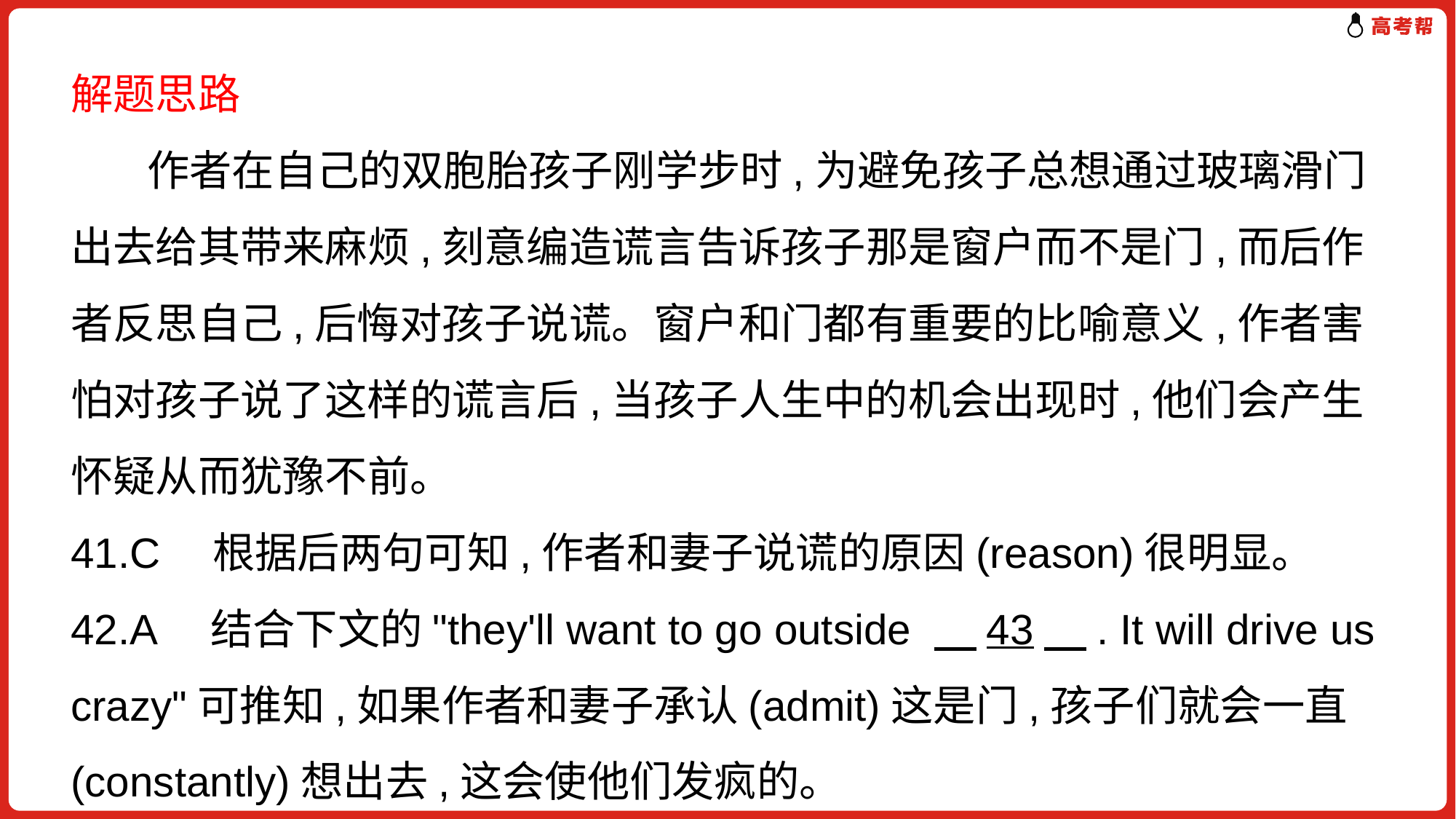

解题思路
       作者在自己的双胞胎孩子刚学步时,为避免孩子总想通过玻璃滑门出去给其带来麻烦,刻意编造谎言告诉孩子那是窗户而不是门,而后作者反思自己,后悔对孩子说谎。窗户和门都有重要的比喻意义,作者害怕对孩子说了这样的谎言后,当孩子人生中的机会出现时,他们会产生怀疑从而犹豫不前。
41.C　根据后两句可知,作者和妻子说谎的原因(reason)很明显。
42.A　结合下文的"they'll want to go outside 　43　. It will drive us crazy"可推知,如果作者和妻子承认(admit)这是门,孩子们就会一直(constantly)想出去,这会使他们发疯的。